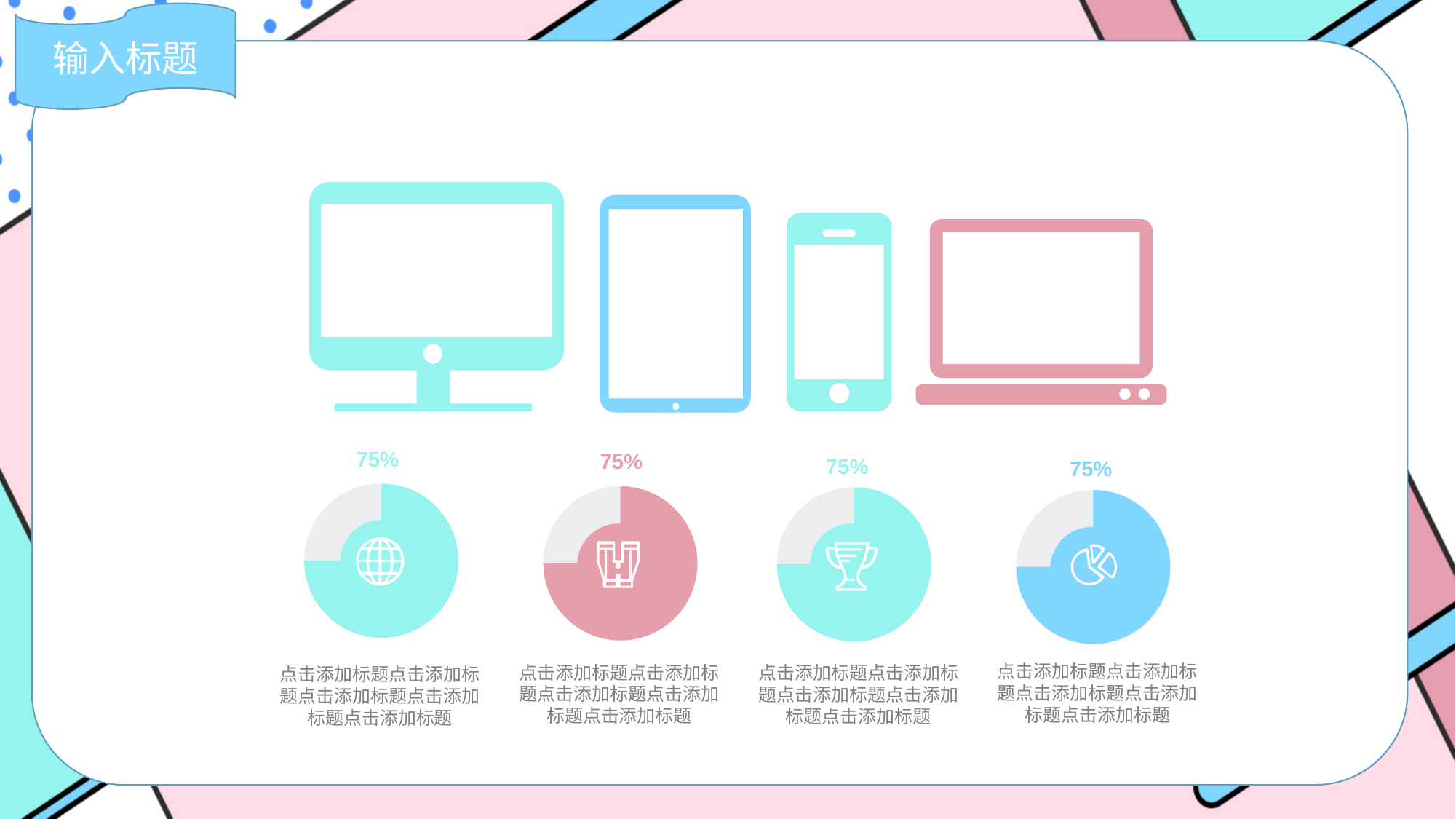

输入标题

### Chart

| Category | Sales |
|---|---|
| 1st Qtr | 75.0 |
| 2nd Qtr | 25.0 |

### Chart

| Category | Sales |
|---|---|
| 1st Qtr | 75.0 |
| 2nd Qtr | 25.0 |

### Chart

| Category | Sales |
|---|---|
| 1st Qtr | 75.0 |
| 2nd Qtr | 25.0 |
75%

### Chart

| Category | Sales |
|---|---|
| 1st Qtr | 75.0 |
| 2nd Qtr | 25.0 |
75%
75%
75%

点击添加标题点击添加标题点击添加标题点击添加标题点击添加标题
点击添加标题点击添加标题点击添加标题点击添加标题点击添加标题
点击添加标题点击添加标题点击添加标题点击添加标题点击添加标题
点击添加标题点击添加标题点击添加标题点击添加标题点击添加标题